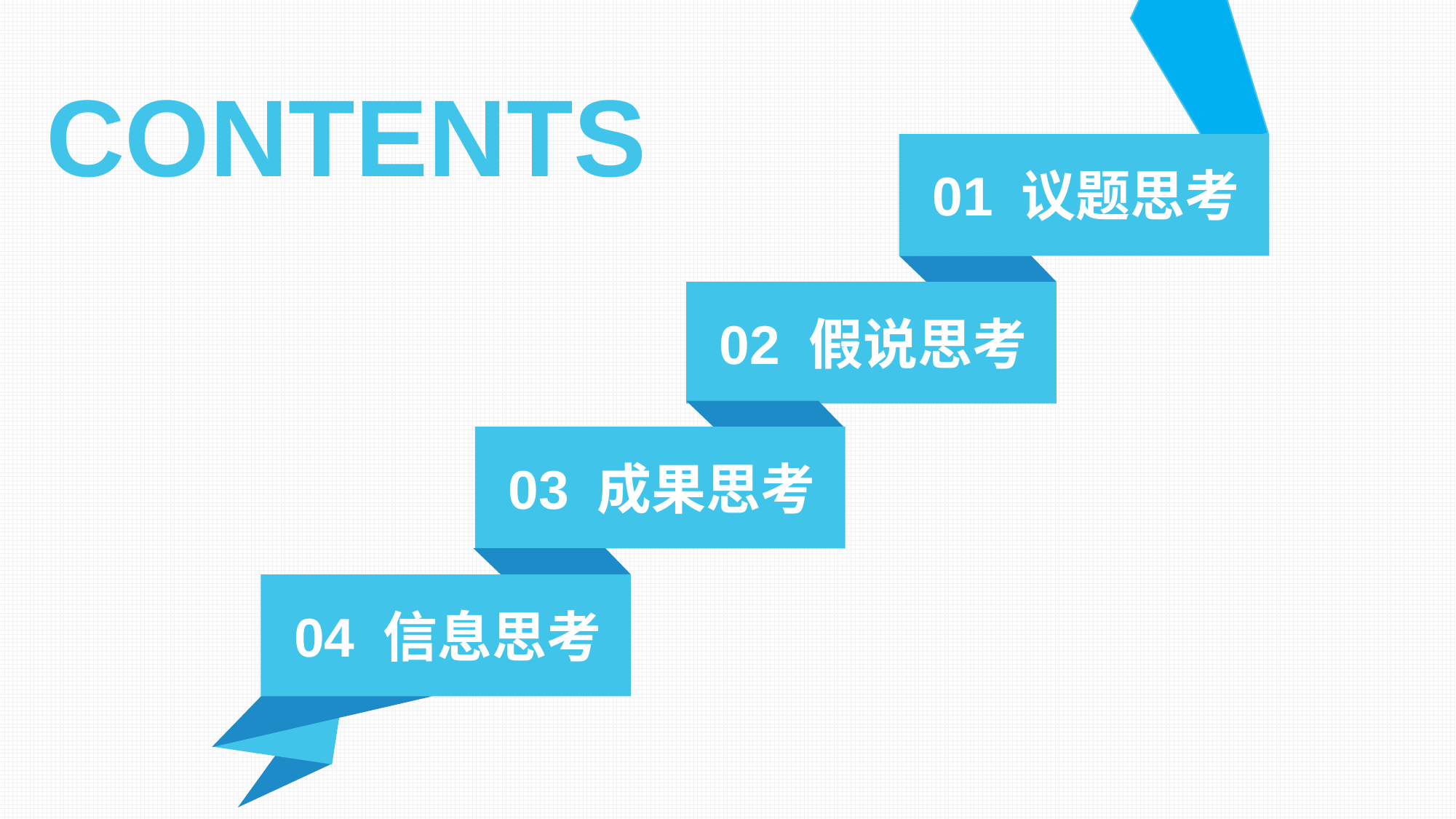

CONTENTS

01 议题思考

02 假说思考

03 成果思考

04 信息思考